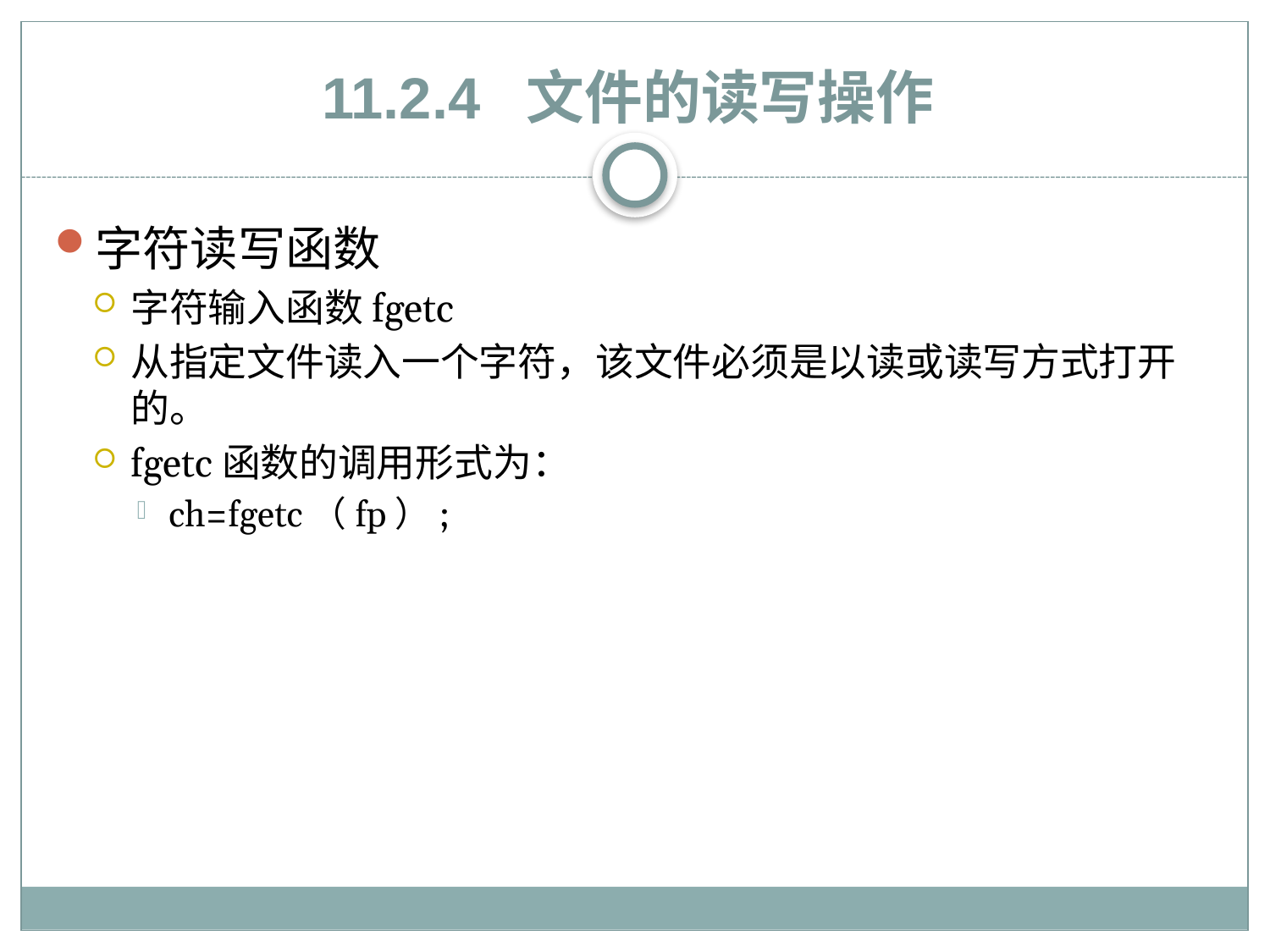

# 11.2.4  文件的读写操作
字符读写函数
字符输入函数fgetc
从指定文件读入一个字符，该文件必须是以读或读写方式打开的。
fgetc函数的调用形式为：
ch=fgetc（fp）;